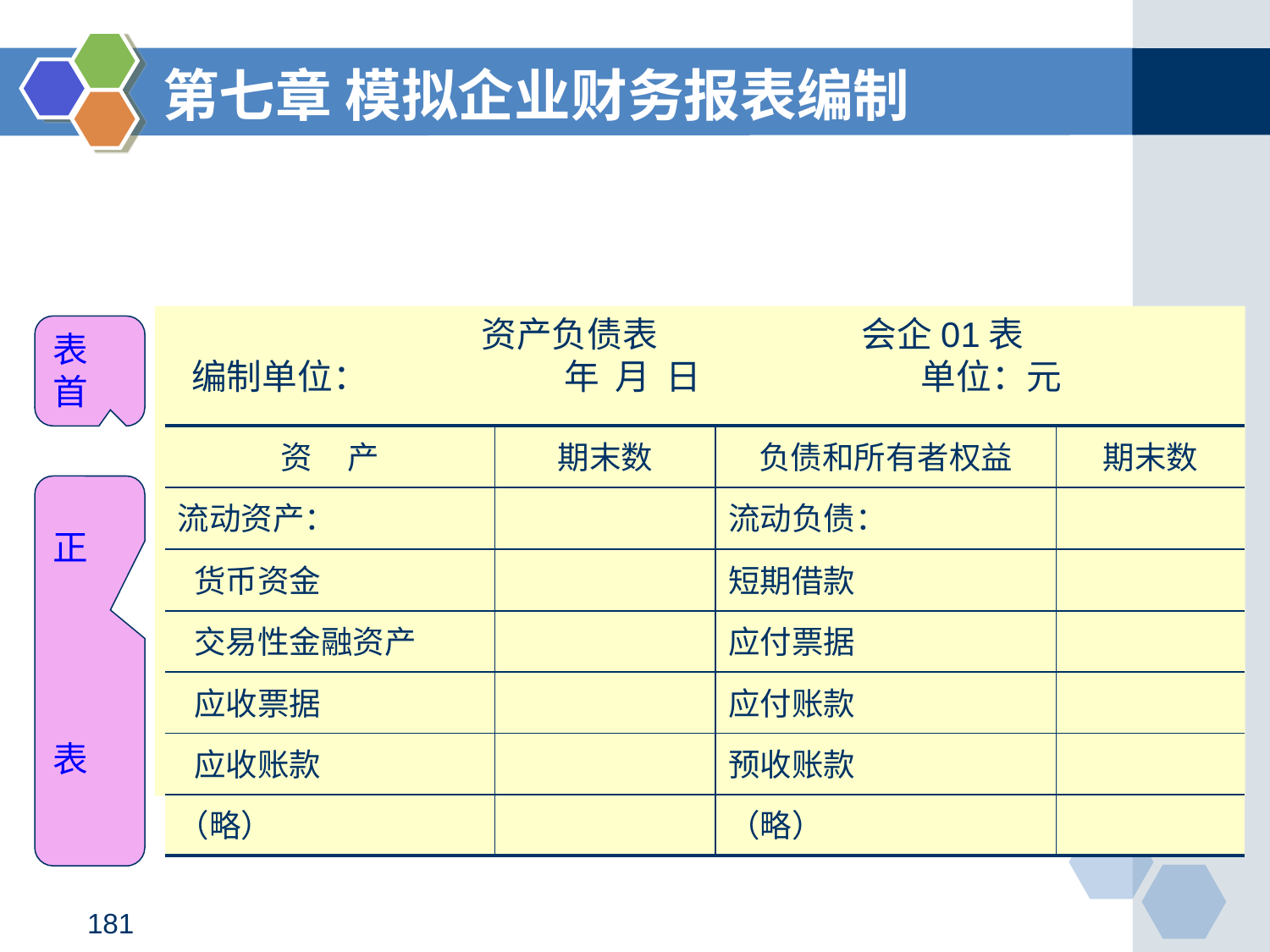

第七章 模拟企业财务报表编制
                                       资产负债表                          会企01表
  编制单位：                         年  月  日                            单位：元

表
首
| 资 产 | 期末数 | 负债和所有者权益 | 期末数 |
| --- | --- | --- | --- |
| 流动资产： |  | 流动负债： |  |
| 货币资金 |  | 短期借款 |  |
| 交易性金融资产 |  | 应付票据 |  |
| 应收票据 |  | 应付账款 |  |
| 应收账款 |  | 预收账款 |  |
| （略） |  | （略） |  |

正

表